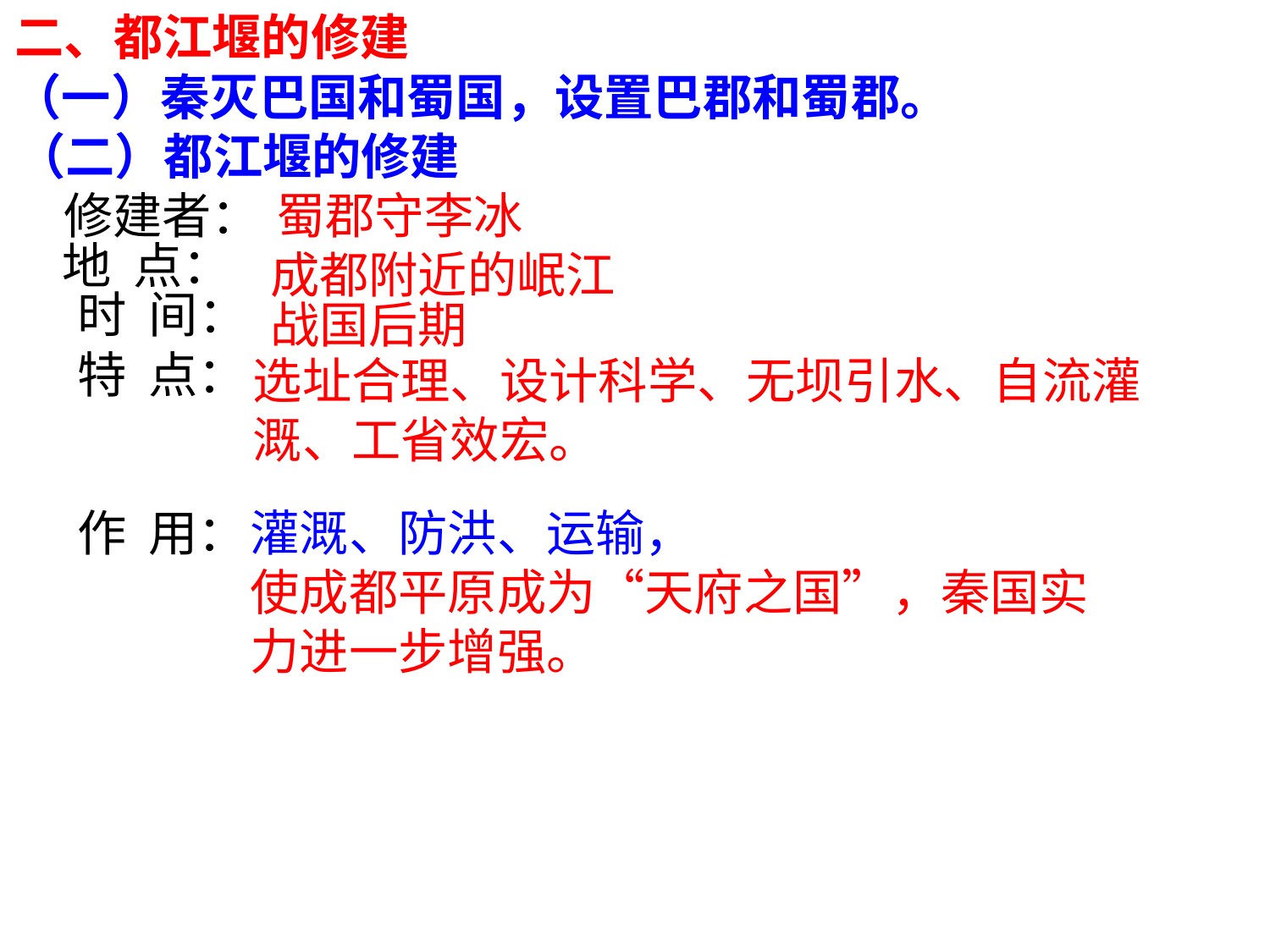

二、都江堰的修建
（一）秦灭巴国和蜀国，设置巴郡和蜀郡。
（二）都江堰的修建
修建者：
蜀郡守李冰
地  点：
成都附近的岷江
时  间：
战国后期
特  点：
选址合理、设计科学、无坝引水、自流灌溉、工省效宏。
作  用：
灌溉、防洪、运输，
使成都平原成为“天府之国”，秦国实力进一步增强。